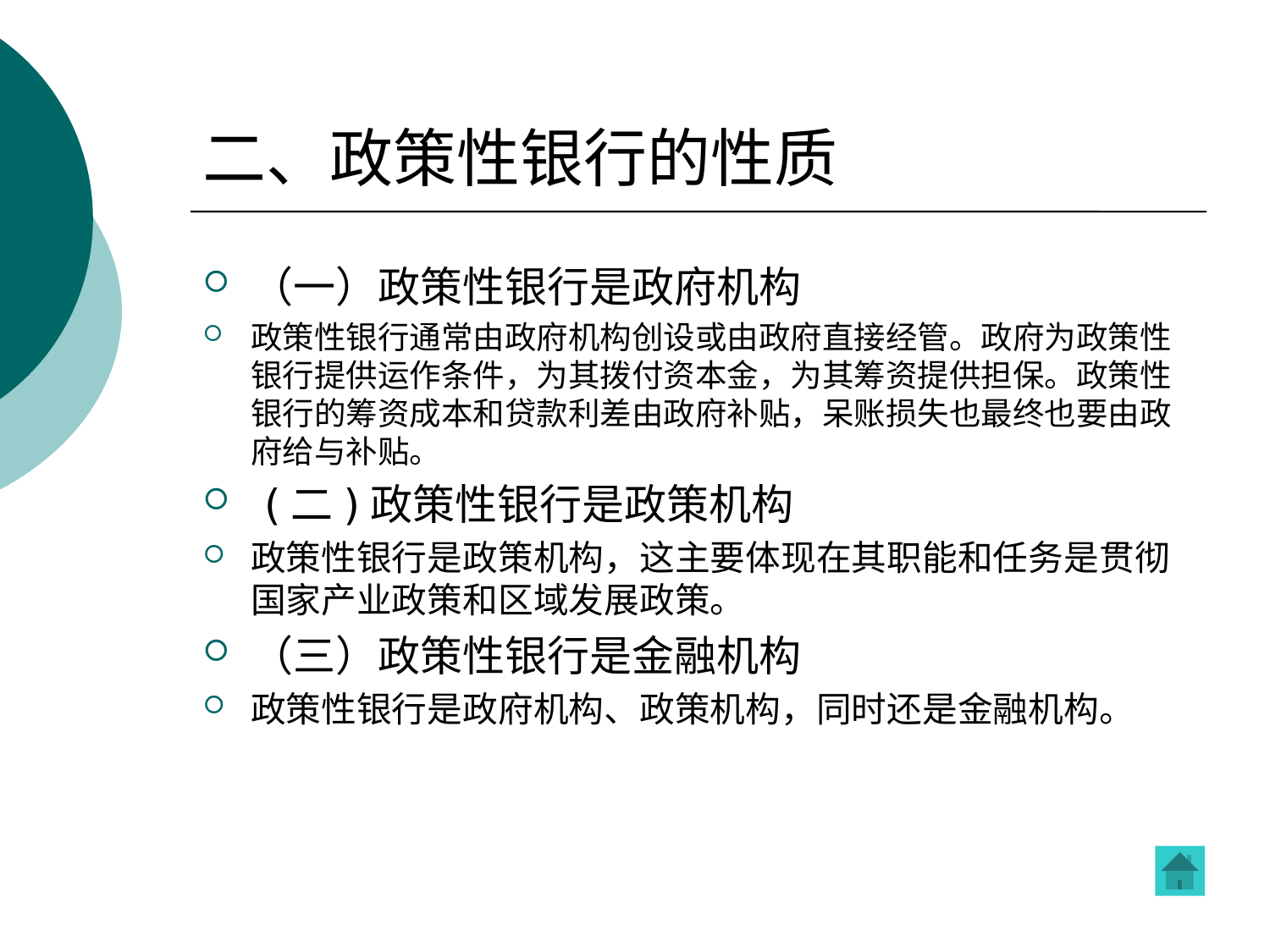

# 二、政策性银行的性质
（一）政策性银行是政府机构
政策性银行通常由政府机构创设或由政府直接经管。政府为政策性银行提供运作条件，为其拨付资本金，为其筹资提供担保。政策性银行的筹资成本和贷款利差由政府补贴，呆账损失也最终也要由政府给与补贴。
 (二)政策性银行是政策机构
政策性银行是政策机构，这主要体现在其职能和任务是贯彻国家产业政策和区域发展政策。
（三）政策性银行是金融机构
政策性银行是政府机构、政策机构，同时还是金融机构。